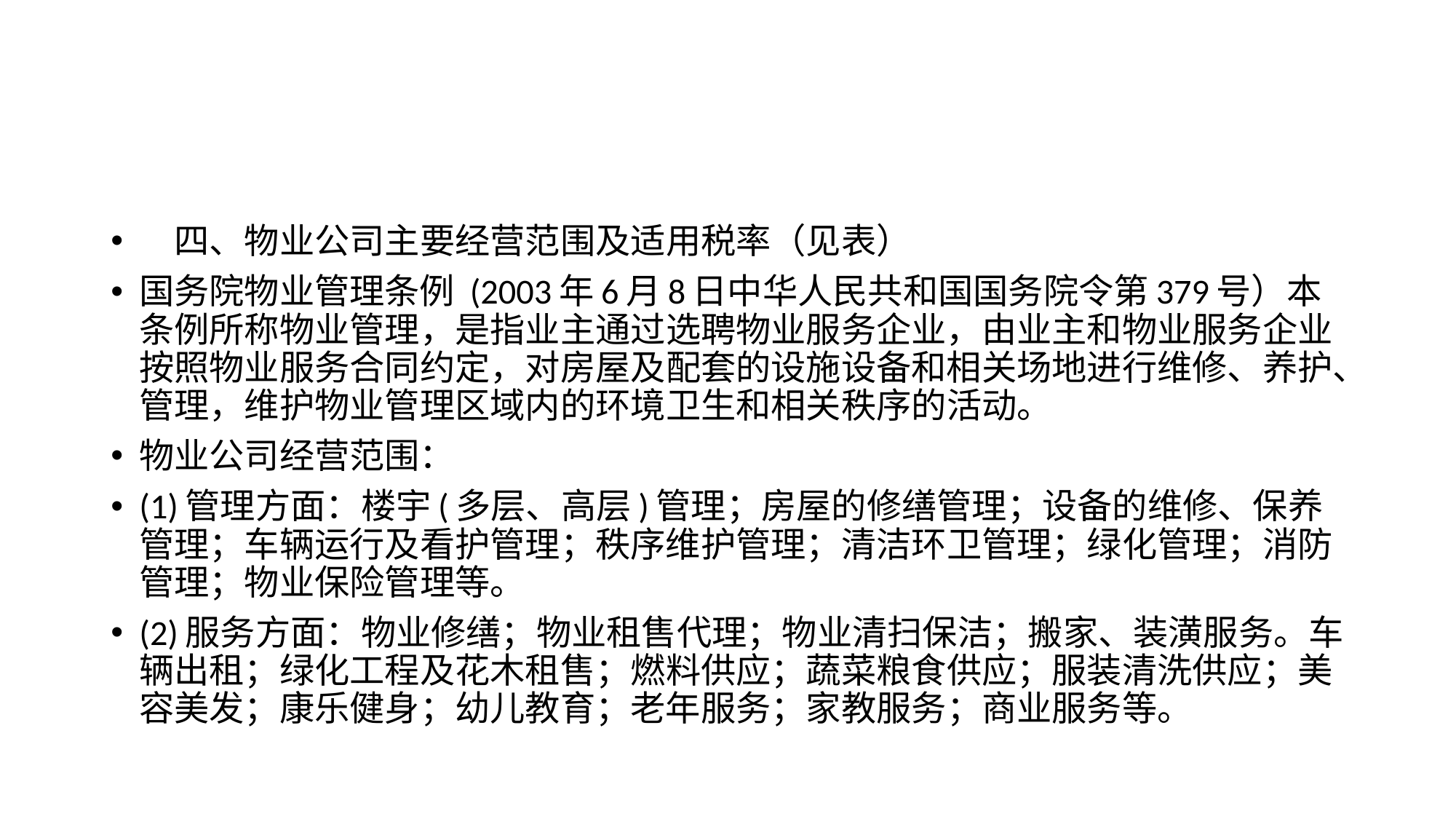

#
　四、物业公司主要经营范围及适用税率（见表）
国务院物业管理条例 (2003年6月8日中华人民共和国国务院令第379号）本条例所称物业管理，是指业主通过选聘物业服务企业，由业主和物业服务企业按照物业服务合同约定，对房屋及配套的设施设备和相关场地进行维修、养护、管理，维护物业管理区域内的环境卫生和相关秩序的活动。
物业公司经营范围：
(1)管理方面：楼宇(多层、高层)管理；房屋的修缮管理；设备的维修、保养管理；车辆运行及看护管理；秩序维护管理；清洁环卫管理；绿化管理；消防管理；物业保险管理等。
(2)服务方面：物业修缮；物业租售代理；物业清扫保洁；搬家、装潢服务。车辆出租；绿化工程及花木租售；燃料供应；蔬菜粮食供应；服装清洗供应；美容美发；康乐健身；幼儿教育；老年服务；家教服务；商业服务等。